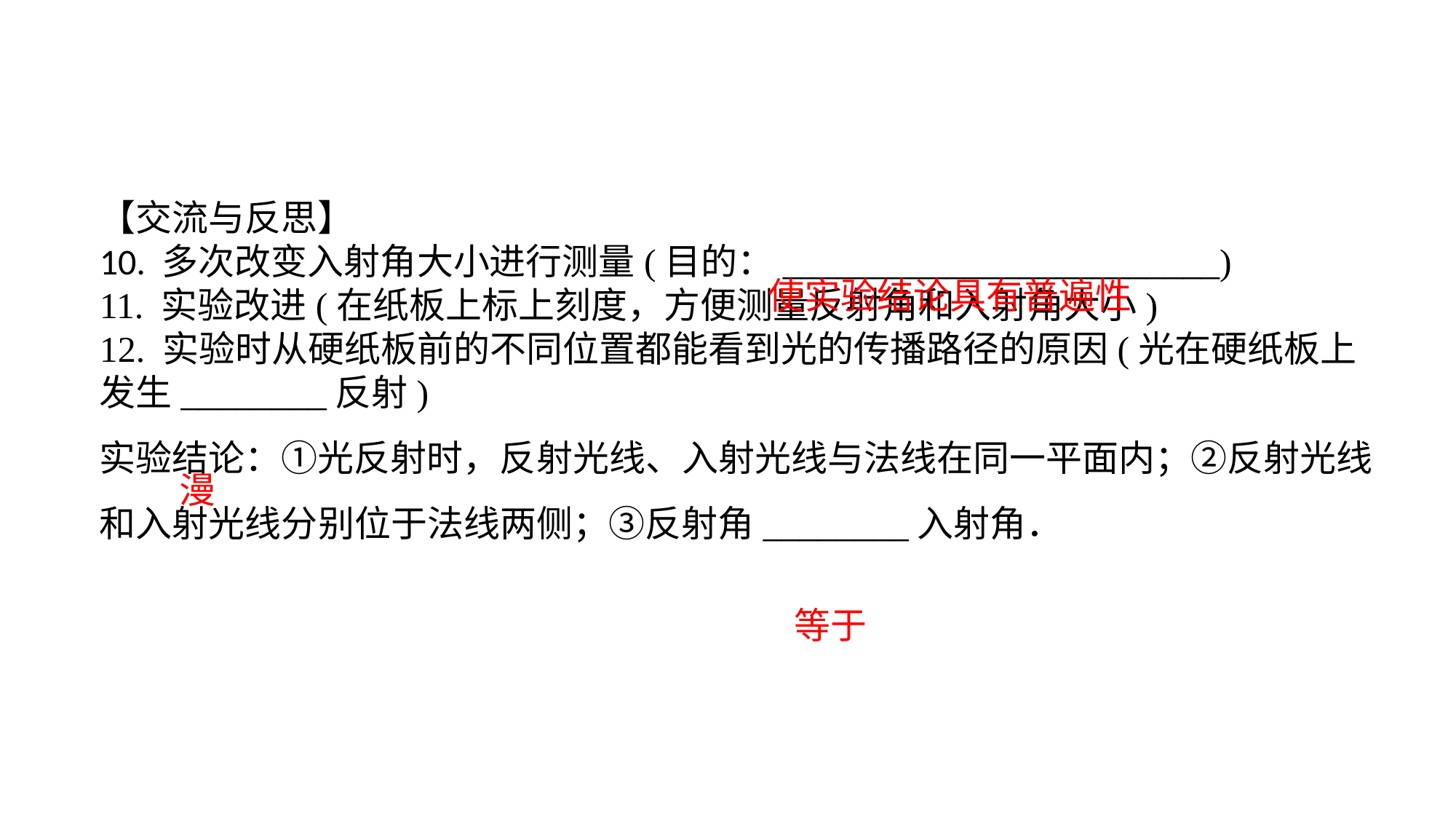

【交流与反思】10. 多次改变入射角大小进行测量(目的：________________________)11. 实验改进(在纸板上标上刻度，方便测量反射角和入射角大小)12. 实验时从硬纸板前的不同位置都能看到光的传播路径的原因(光在硬纸板上发生________反射)实验结论：①光反射时，反射光线、入射光线与法线在同一平面内；②反射光线和入射光线分别位于法线两侧；③反射角________入射角．
使实验结论具有普遍性
漫
等于